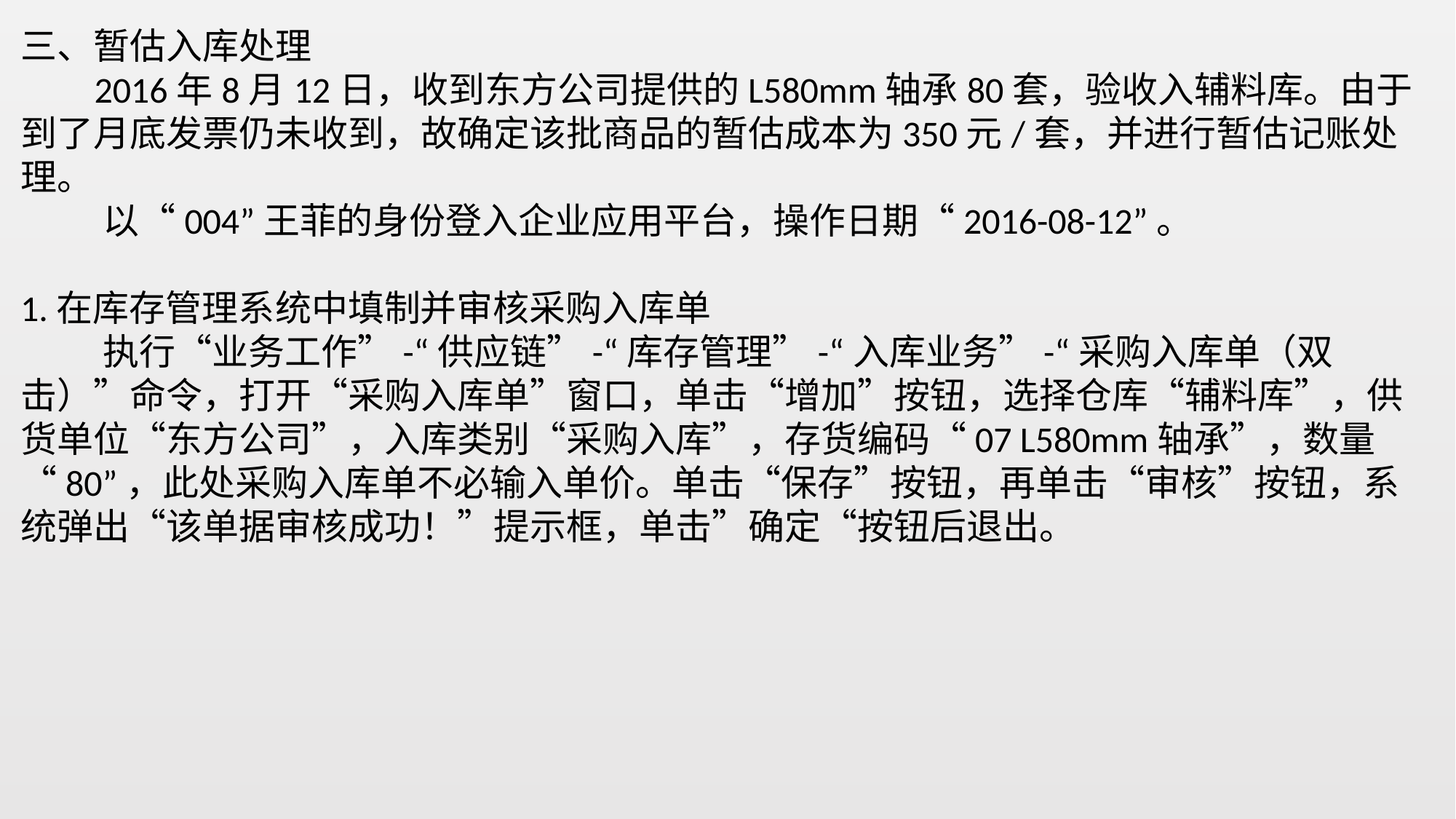

三、暂估入库处理
         2016年8月12日，收到东方公司提供的L580mm轴承80套，验收入辅料库。由于到了月底发票仍未收到，故确定该批商品的暂估成本为350元/套，并进行暂估记账处理。
         以“004”王菲的身份登入企业应用平台，操作日期“2016-08-12”。

1.在库存管理系统中填制并审核采购入库单
         执行“业务工作”-“供应链”-“库存管理”-“入库业务”-“采购入库单（双击）”命令，打开“采购入库单”窗口，单击“增加”按钮，选择仓库“辅料库”，供货单位“东方公司”，入库类别“采购入库”，存货编码“07 L580mm轴承”，数量“80”，此处采购入库单不必输入单价。单击“保存”按钮，再单击“审核”按钮，系统弹出“该单据审核成功！”提示框，单击”确定“按钮后退出。